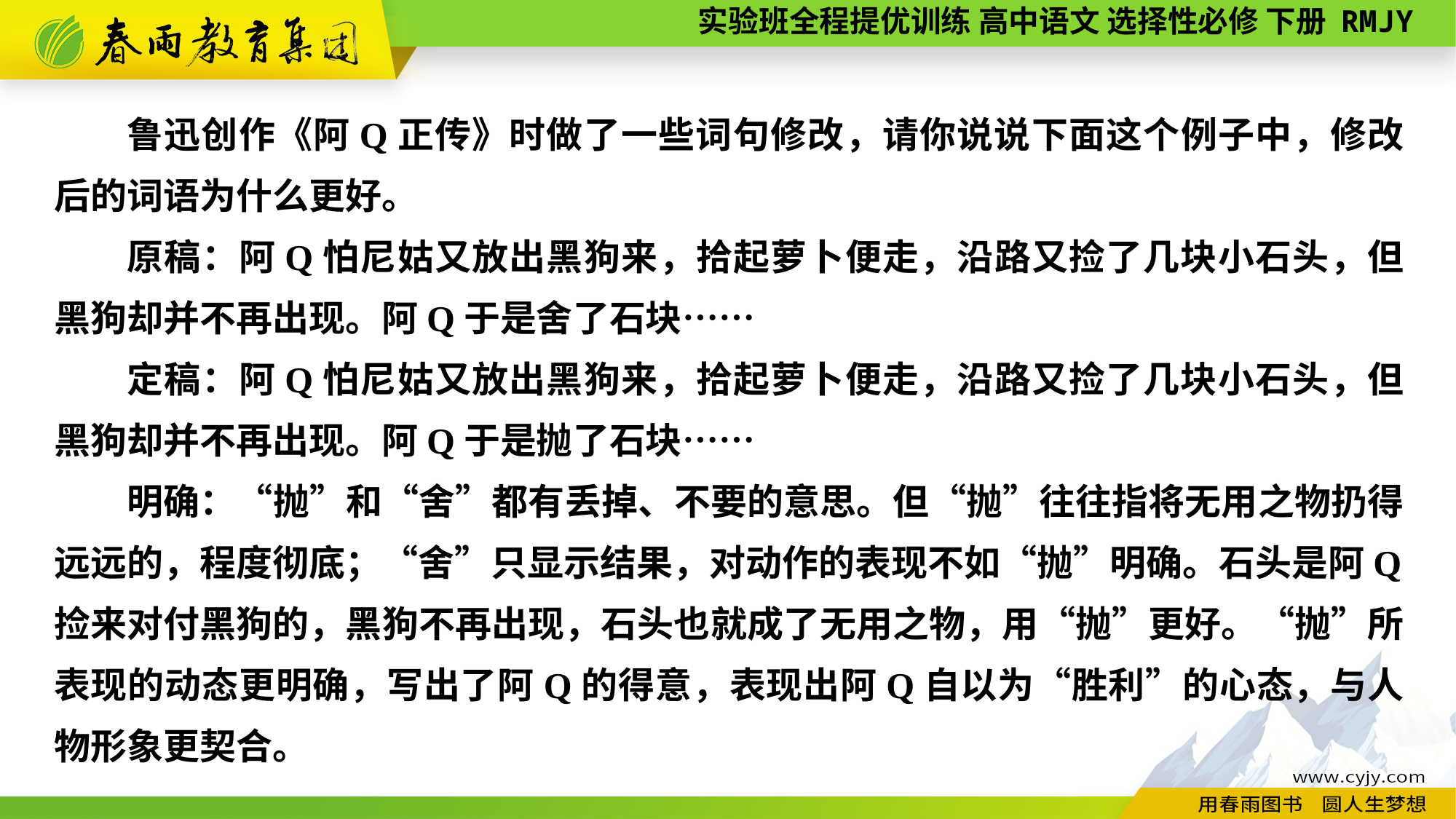

鲁迅创作《阿Q正传》时做了一些词句修改，请你说说下面这个例子中，修改后的词语为什么更好。
原稿：阿Q怕尼姑又放出黑狗来，拾起萝卜便走，沿路又捡了几块小石头，但黑狗却并不再出现。阿Q于是舍了石块……
定稿：阿Q怕尼姑又放出黑狗来，拾起萝卜便走，沿路又捡了几块小石头，但黑狗却并不再出现。阿Q于是抛了石块……
明确：“抛”和“舍”都有丢掉、不要的意思。但“抛”往往指将无用之物扔得远远的，程度彻底；“舍”只显示结果，对动作的表现不如“抛”明确。石头是阿Q捡来对付黑狗的，黑狗不再出现，石头也就成了无用之物，用“抛”更好。“抛”所表现的动态更明确，写出了阿Q的得意，表现出阿Q自以为“胜利”的心态，与人物形象更契合。